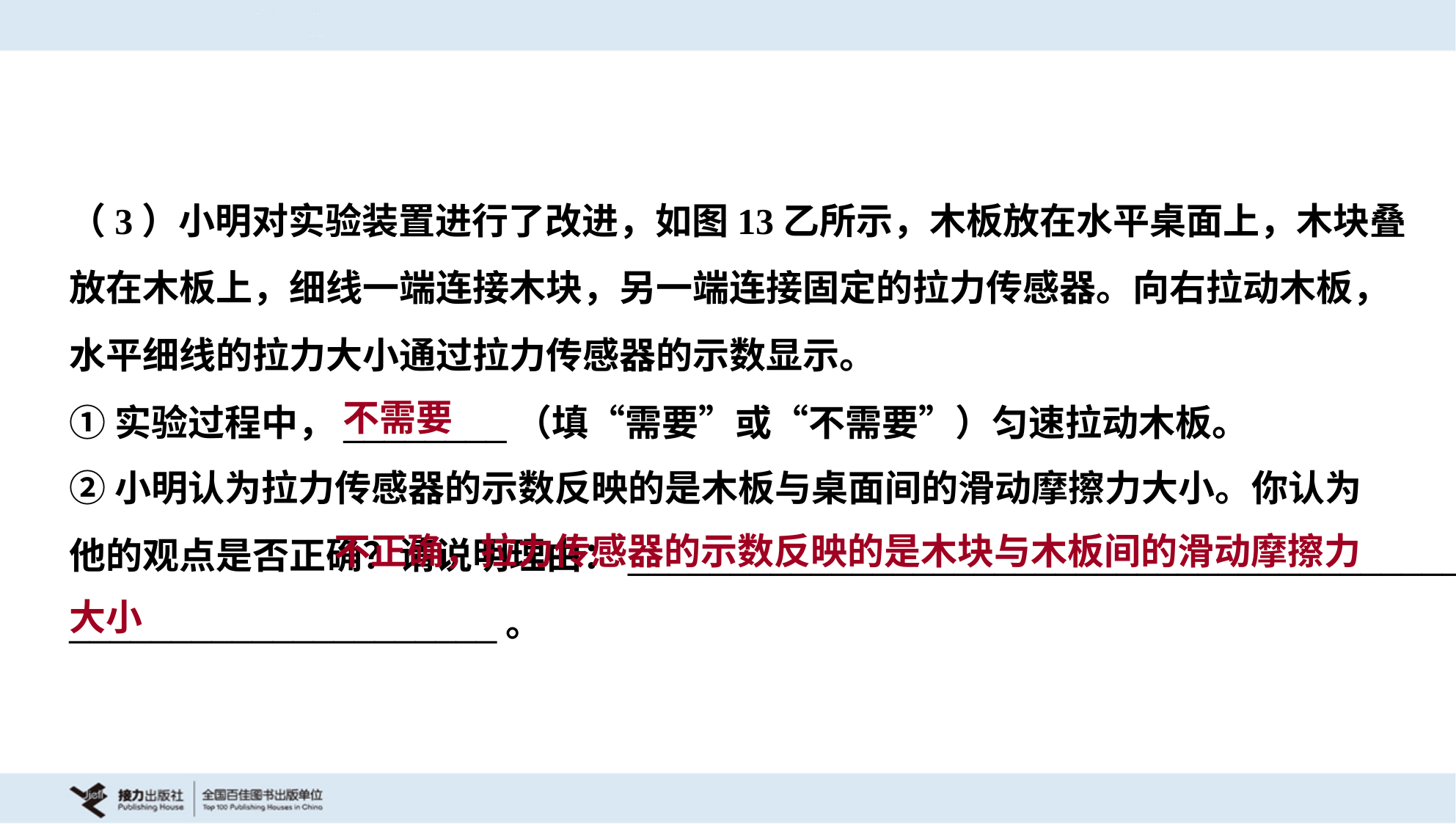

（3）小明对实验装置进行了改进，如图13乙所示，木板放在水平桌面上，木块叠
放在木板上，细线一端连接木块，另一端连接固定的拉力传感器。向右拉动木板，
水平细线的拉力大小通过拉力传感器的示数显示。
不需要
①实验过程中，________（填“需要”或“不需要”）匀速拉动木板。
②小明认为拉力传感器的示数反映的是木板与桌面间的滑动摩擦力大小。你认为
他的观点是否正确？请说明理由：_________________________________________
_____________________。
                               不正确，拉力传感器的示数反映的是木块与木板间的滑动摩擦力大小